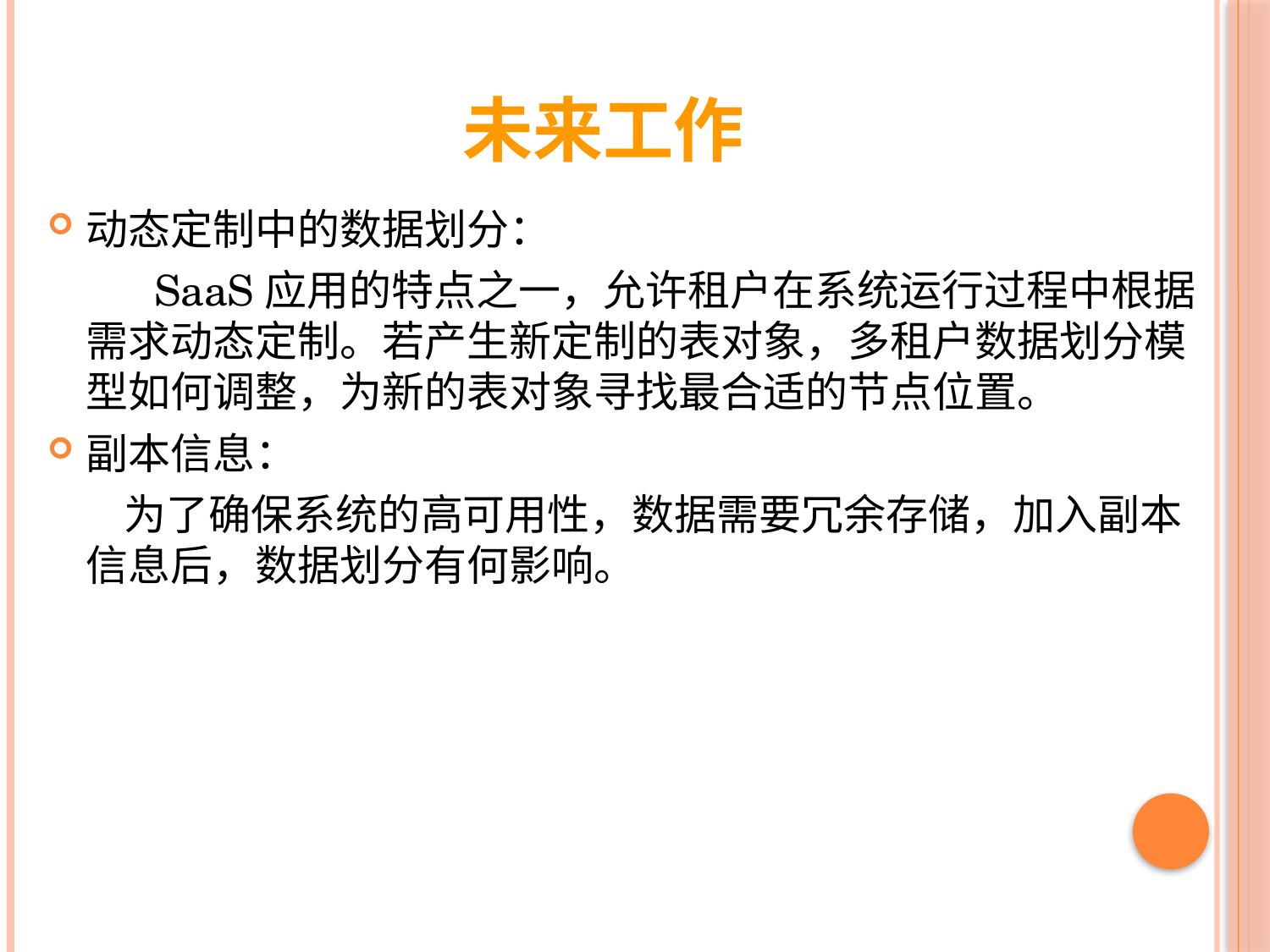

# 未来工作
动态定制中的数据划分：
         SaaS应用的特点之一，允许租户在系统运行过程中根据需求动态定制。若产生新定制的表对象，多租户数据划分模型如何调整，为新的表对象寻找最合适的节点位置。
副本信息：
       为了确保系统的高可用性，数据需要冗余存储，加入副本信息后，数据划分有何影响。